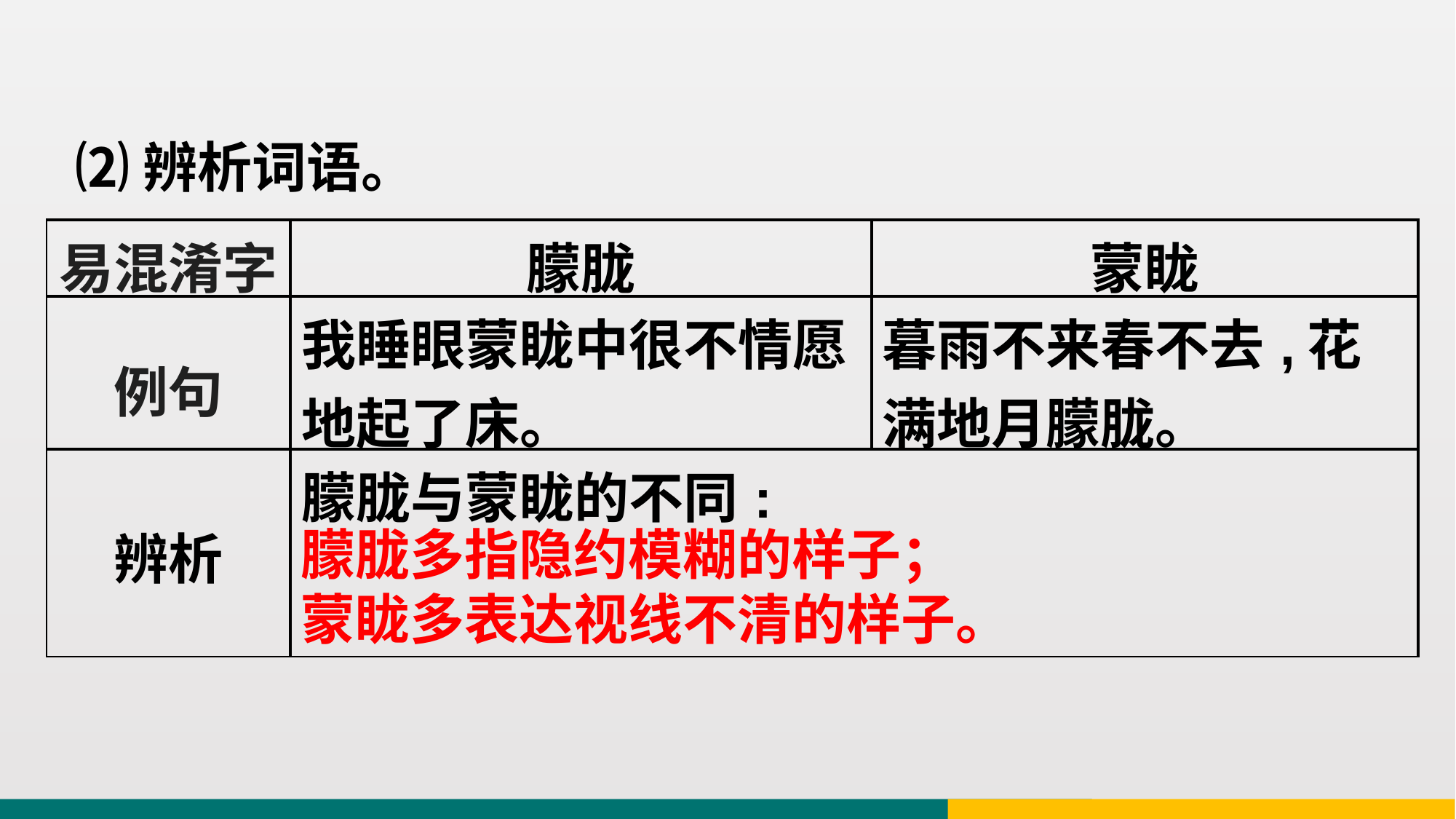

⑵辨析词语。
| 易混淆字 | 朦胧 | 蒙眬 |
| --- | --- | --- |
| 例句 | 我睡眼蒙眬中很不情愿地起了床。 | 暮雨不来春不去,花满地月朦胧。 |
| 辨析 | 朦胧与蒙眬的不同: |  |

朦胧多指隐约模糊的样子；
蒙眬多表达视线不清的样子。